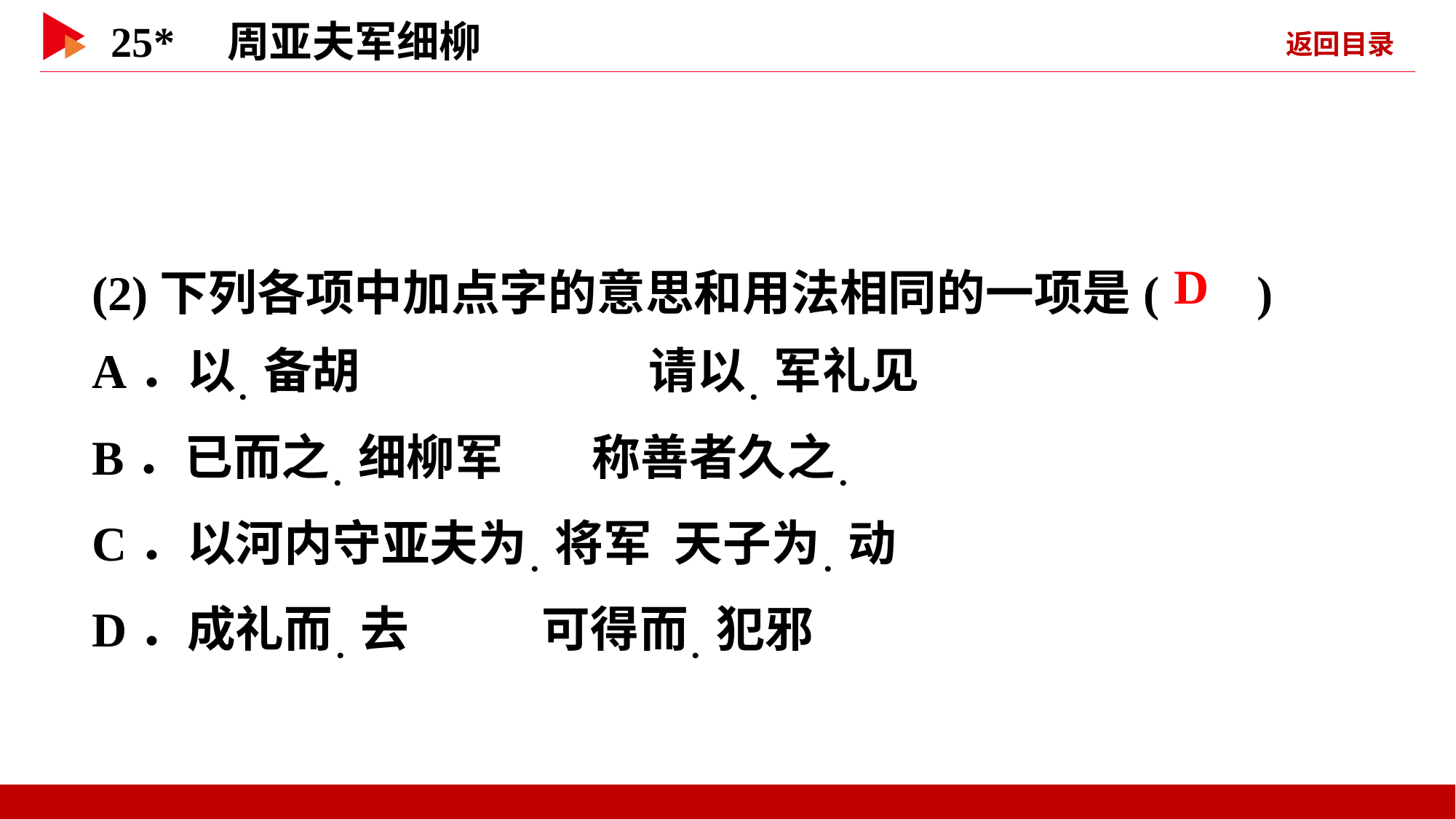

(2)下列各项中加点字的意思和用法相同的一项是(        )
A．以．备胡       		 请以．军礼见
B．已而之．细柳军        称善者久之．
C．以河内守亚夫为．将军  天子为．动
D．成礼而．去            可得而．犯邪
   D